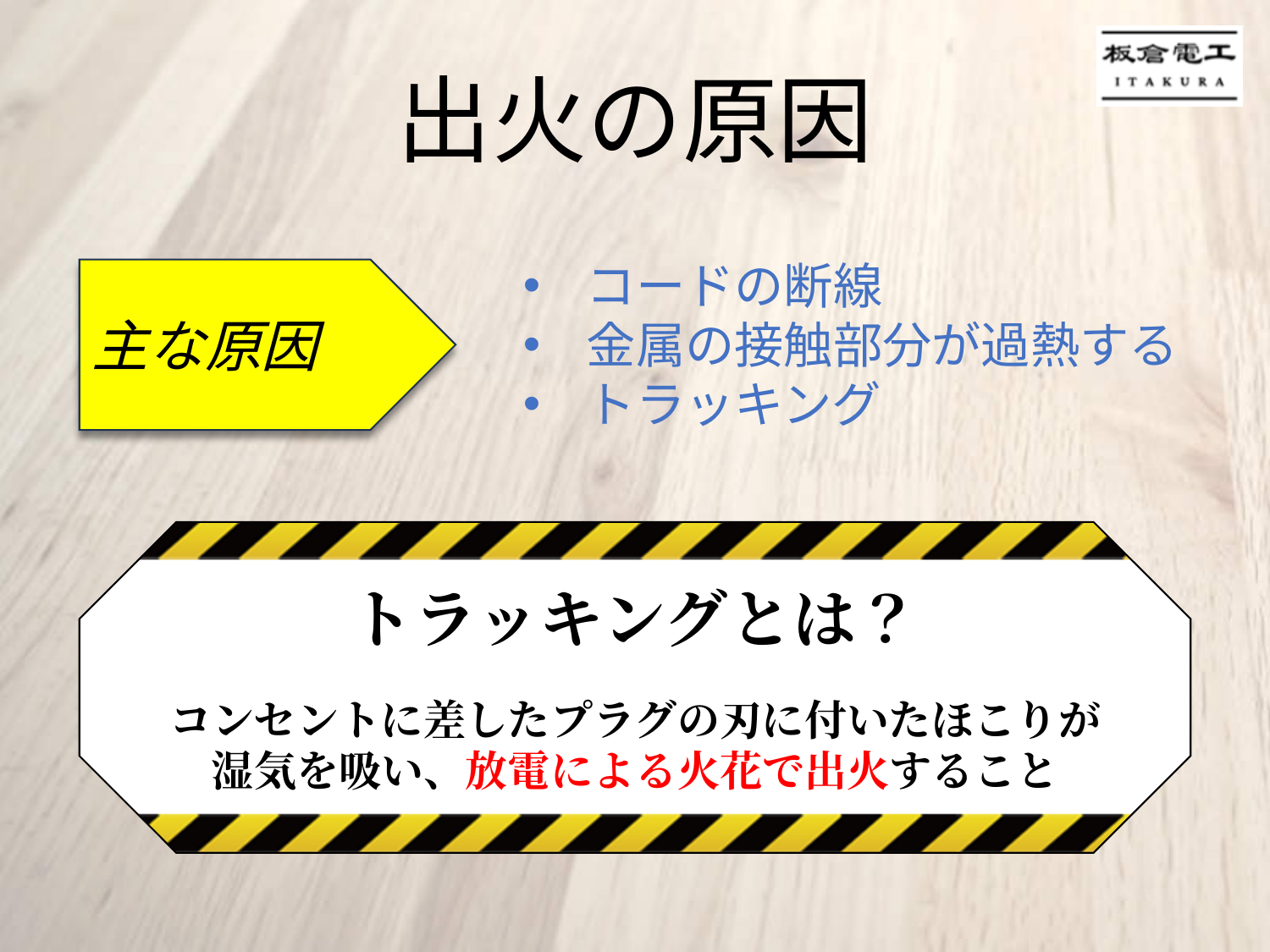

出火の原因
コードの断線
金属の接触部分が過熱する
トラッキング
主な原因
トラッキングとは？

コンセントに差したプラグの刃に付いたほこりが
湿気を吸い、放電による火花で出火すること